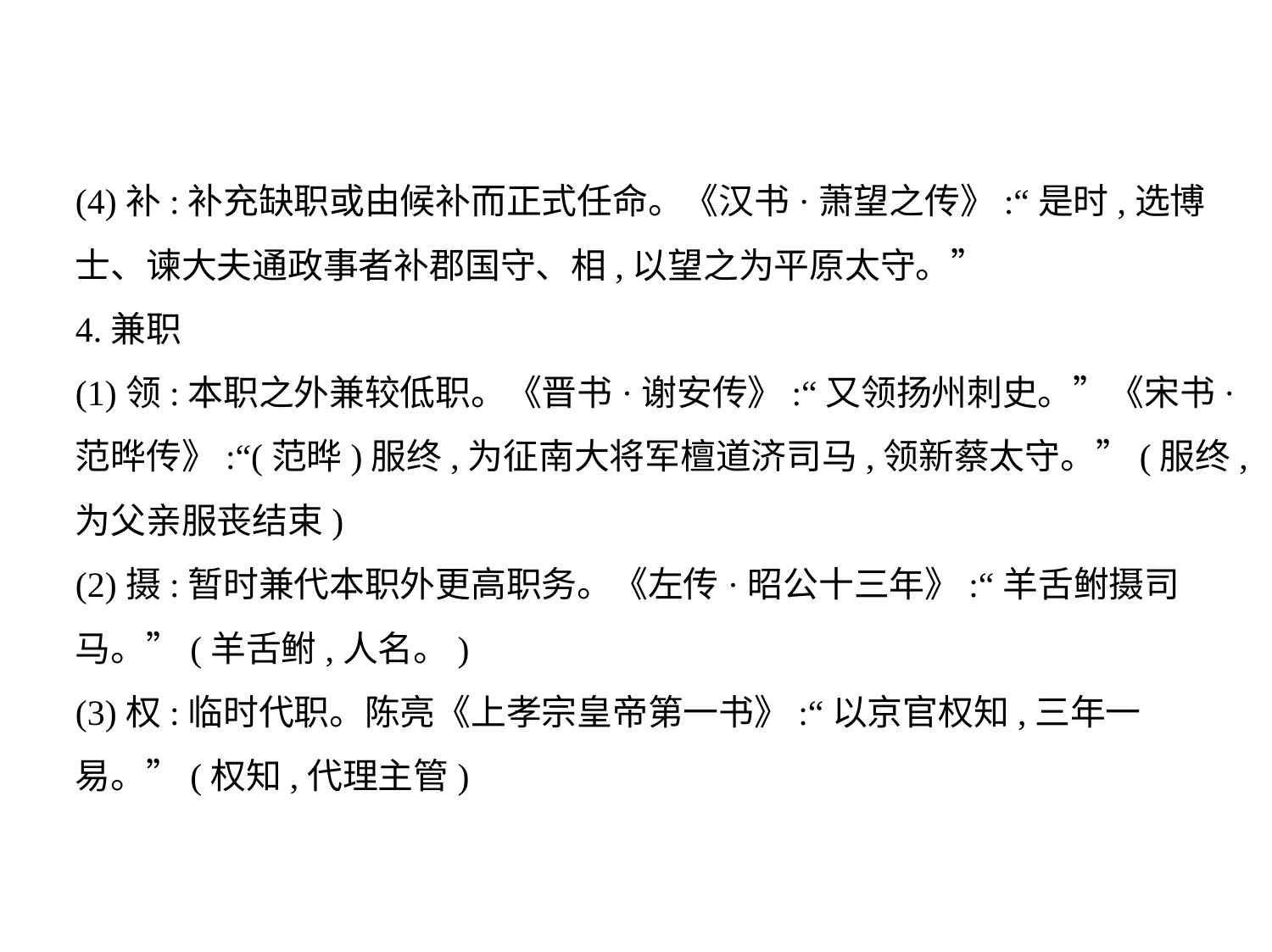

(4)补:补充缺职或由候补而正式任命。《汉书·萧望之传》:“是时,选博
士、谏大夫通政事者补郡国守、相,以望之为平原太守。”
4.兼职
(1)领:本职之外兼较低职。《晋书·谢安传》:“又领扬州刺史。”《宋书·
范晔传》:“(范晔)服终,为征南大将军檀道济司马,领新蔡太守。”(服终,
为父亲服丧结束)
(2)摄:暂时兼代本职外更高职务。《左传·昭公十三年》:“羊舌鲋摄司
马。”(羊舌鲋,人名。)
(3)权:临时代职。陈亮《上孝宗皇帝第一书》:“以京官权知,三年一
易。”(权知,代理主管)